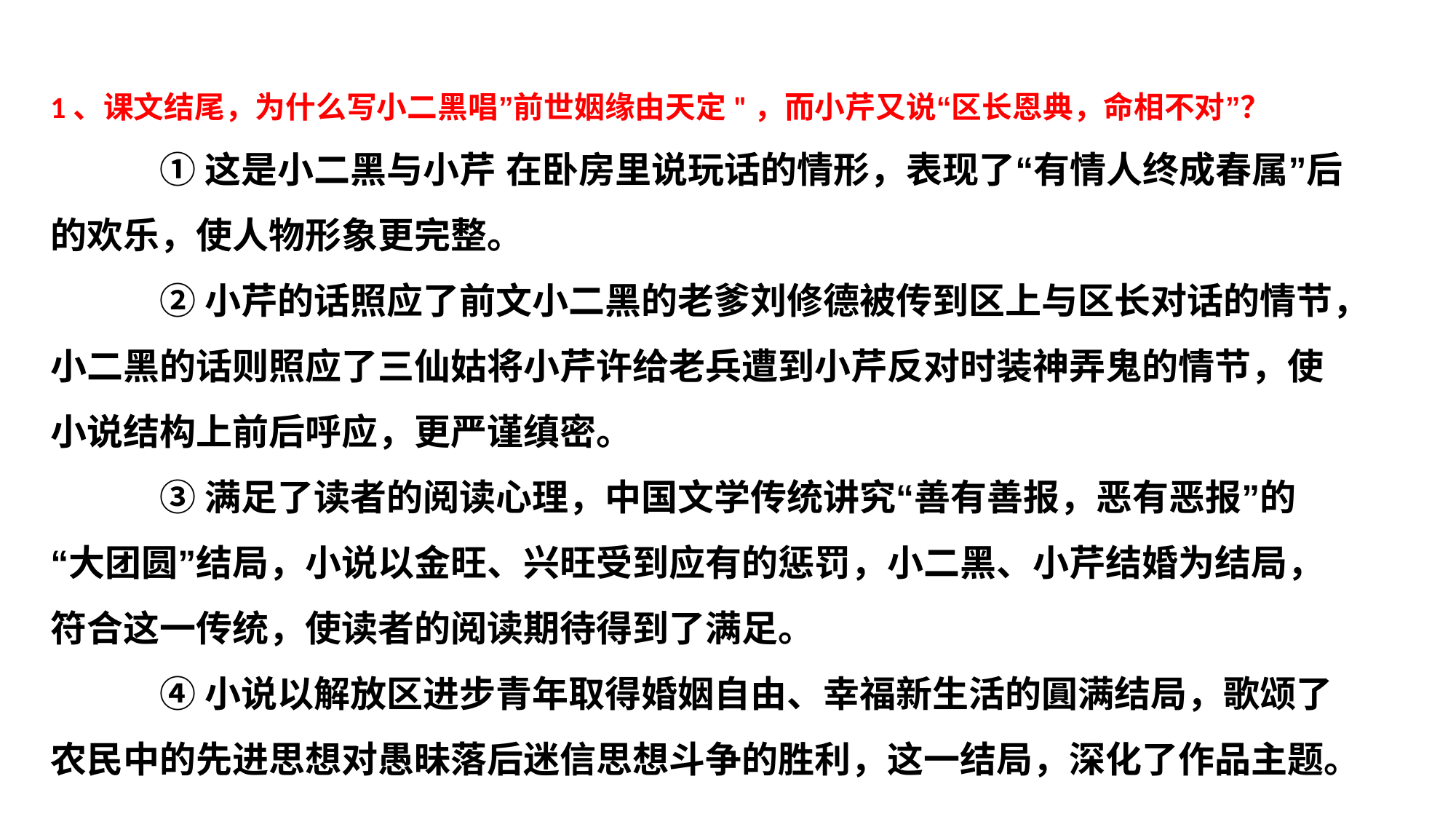

1、课文结尾，为什么写小二黑唱”前世姻缘由天定"，而小芹又说“区长恩典，命相不对”？
	①这是小二黑与小芹 在卧房里说玩话的情形，表现了“有情人终成春属”后的欢乐，使人物形象更完整。
	②小芹的话照应了前文小二黑的老爹刘修德被传到区上与区长对话的情节，小二黑的话则照应了三仙姑将小芹许给老兵遭到小芹反对时装神弄鬼的情节，使小说结构上前后呼应，更严谨缜密。
	③满足了读者的阅读心理，中国文学传统讲究“善有善报，恶有恶报”的“大团圆”结局，小说以金旺、兴旺受到应有的惩罚，小二黑、小芹结婚为结局，符合这一传统，使读者的阅读期待得到了满足。
	④小说以解放区进步青年取得婚姻自由、幸福新生活的圓满结局，歌颂了农民中的先进思想对愚昧落后迷信思想斗争的胜利，这一结局，深化了作品主题。